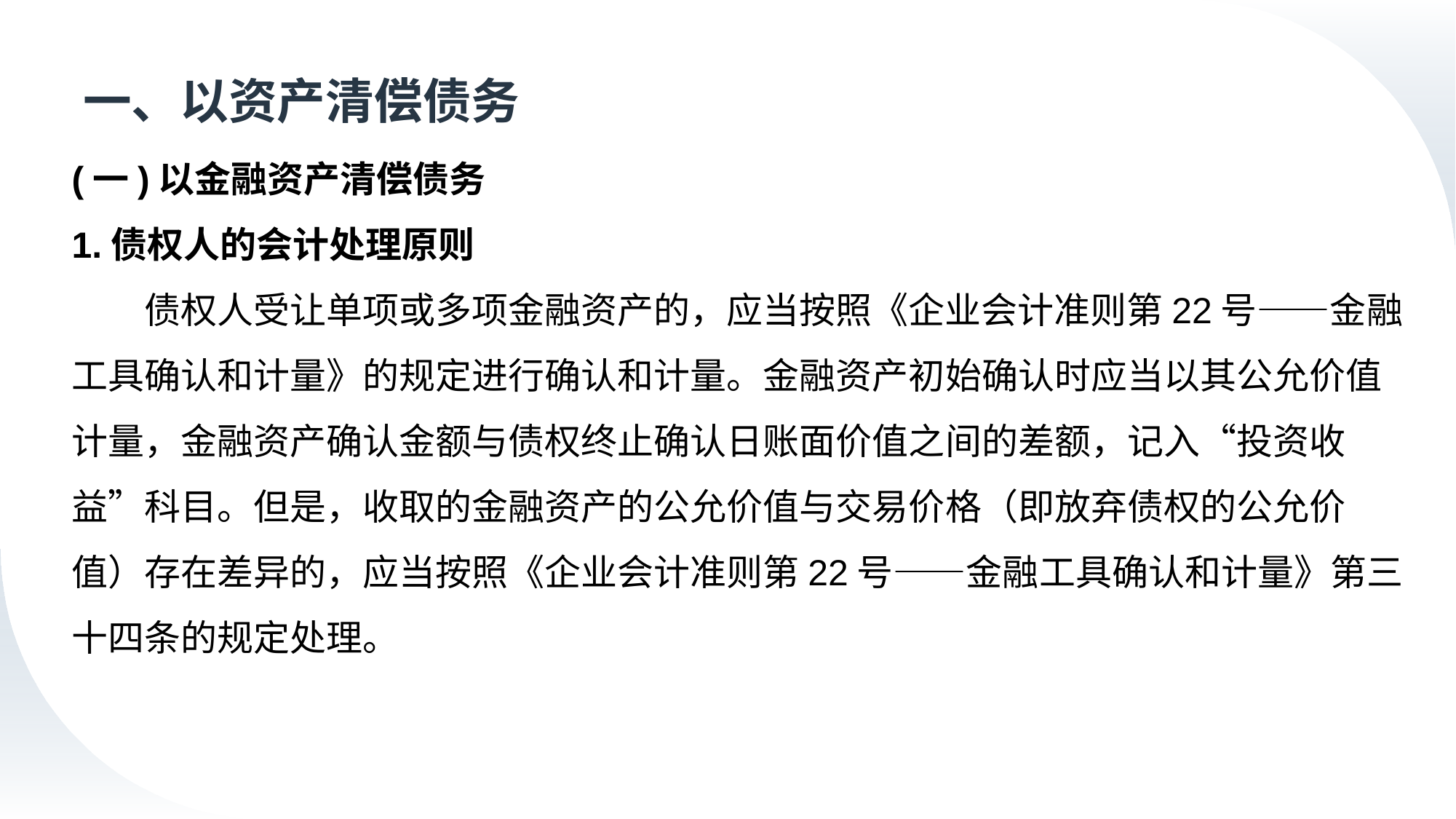

# 一、以资产清偿债务
(一)以金融资产清偿债务
1.债权人的会计处理原则
债权人受让单项或多项金融资产的，应当按照《企业会计准则第22号——金融工具确认和计量》的规定进行确认和计量。金融资产初始确认时应当以其公允价值计量，金融资产确认金额与债权终止确认日账面价值之间的差额，记入“投资收益”科目。但是，收取的金融资产的公允价值与交易价格（即放弃债权的公允价值）存在差异的，应当按照《企业会计准则第22号——金融工具确认和计量》第三十四条的规定处理。